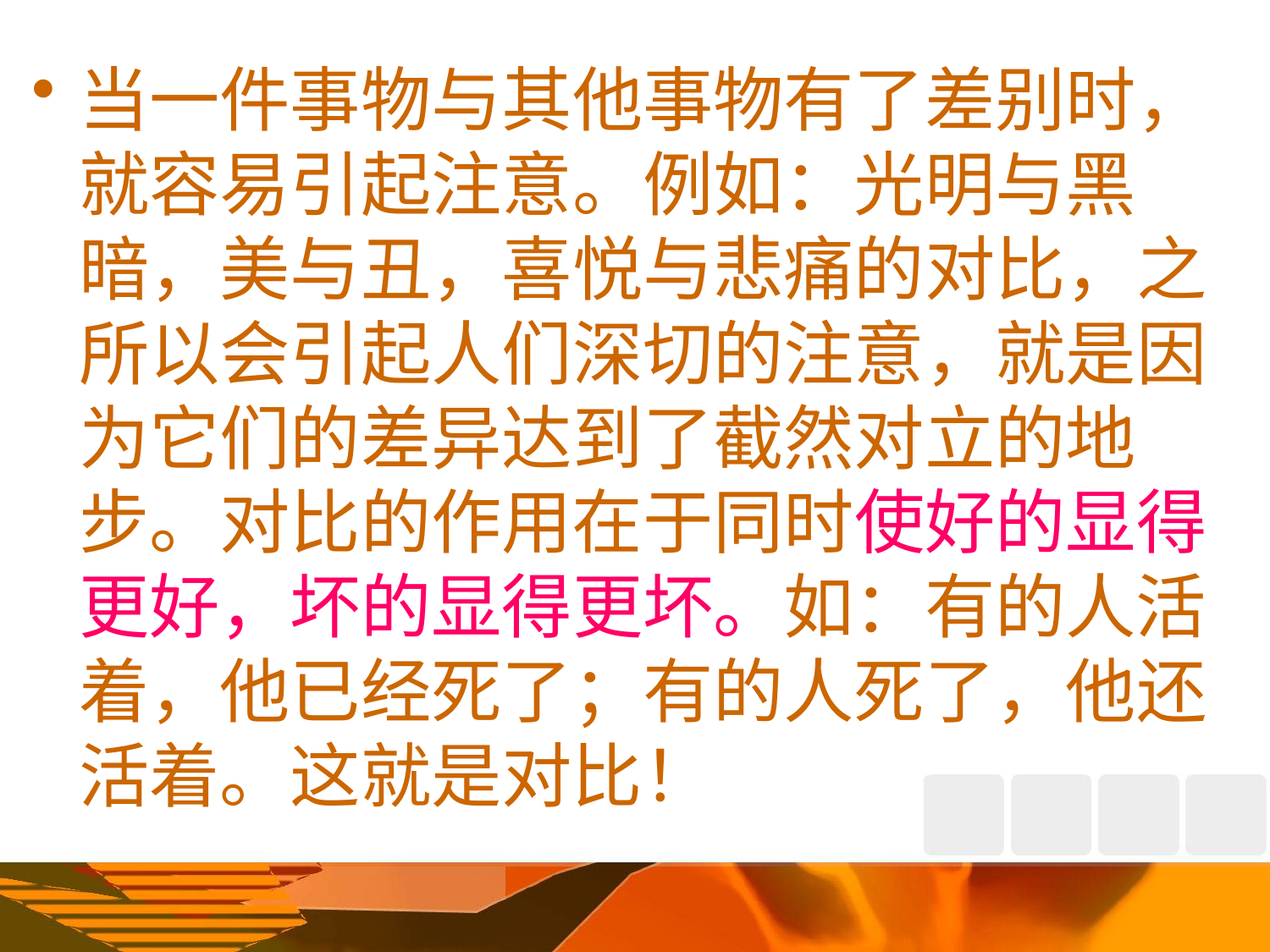

当一件事物与其他事物有了差别时，就容易引起注意。例如：光明与黑暗，美与丑，喜悦与悲痛的对比，之所以会引起人们深切的注意，就是因为它们的差异达到了截然对立的地步。对比的作用在于同时使好的显得更好，坏的显得更坏。如：有的人活着，他已经死了；有的人死了，他还活着。这就是对比！